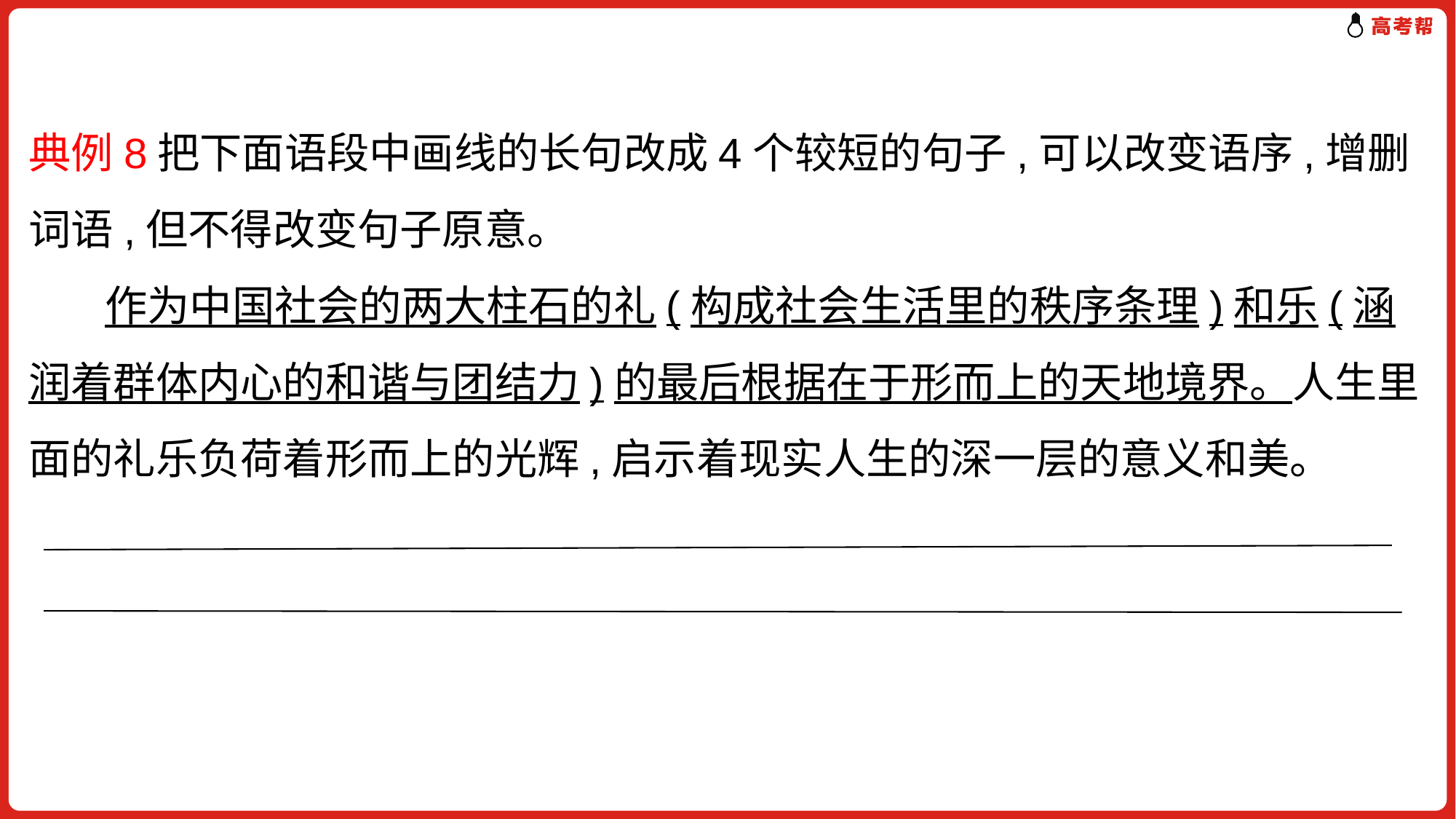

典例8把下面语段中画线的长句改成4个较短的句子,可以改变语序,增删词语,但不得改变句子原意。
       作为中国社会的两大柱石的礼(构成社会生活里的秩序条理)和乐(涵润着群体内心的和谐与团结力)的最后根据在于形而上的天地境界。人生里面的礼乐负荷着形而上的光辉,启示着现实人生的深一层的意义和美。